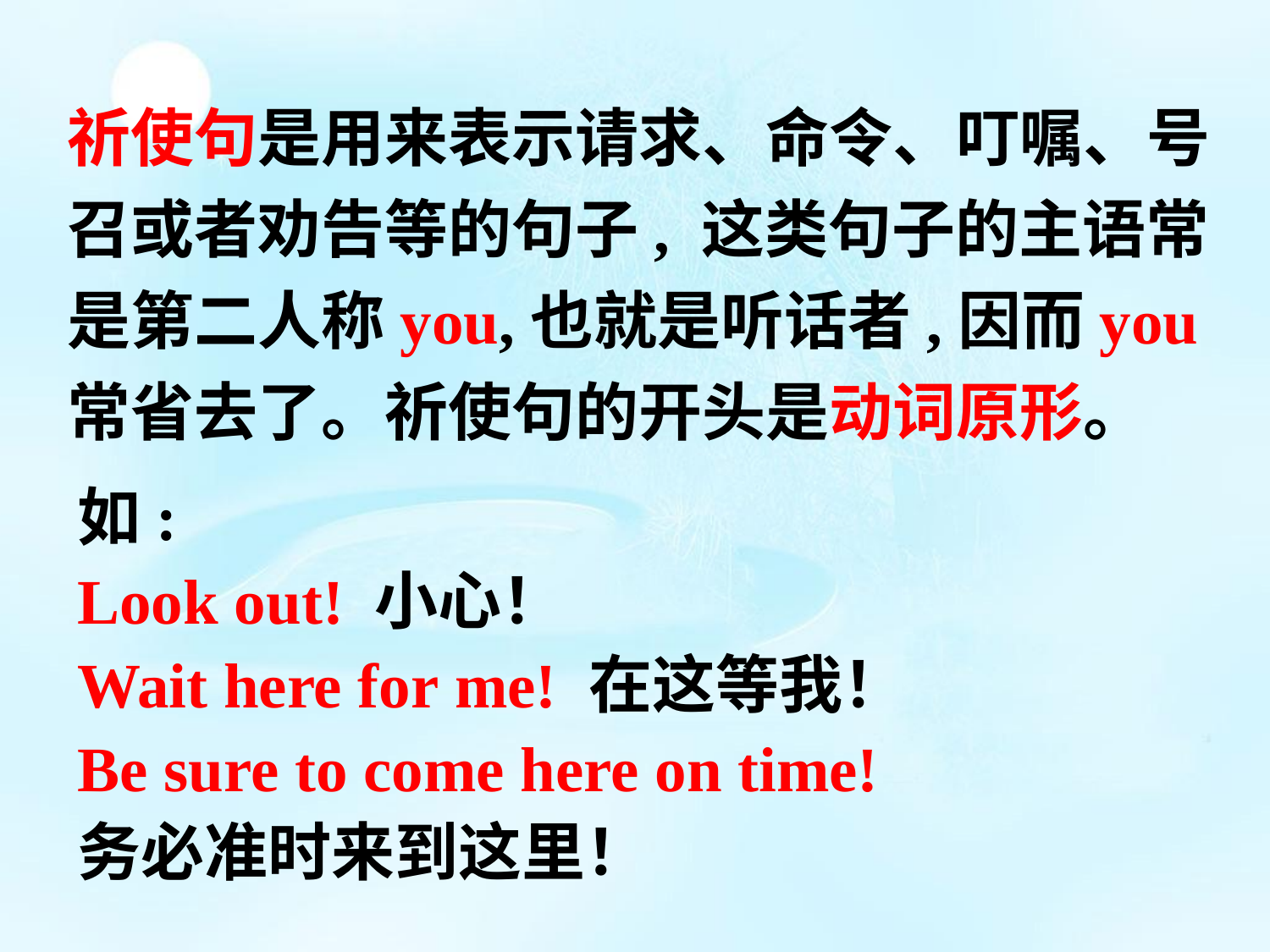

祈使句是用来表示请求、命令、叮嘱、号召或者劝告等的句子, 这类句子的主语常是第二人称you,也就是听话者,因而you常省去了。祈使句的开头是动词原形。
如:
Look out! 小心！
Wait here for me! 在这等我！ Be sure to come here on time!            务必准时来到这里！